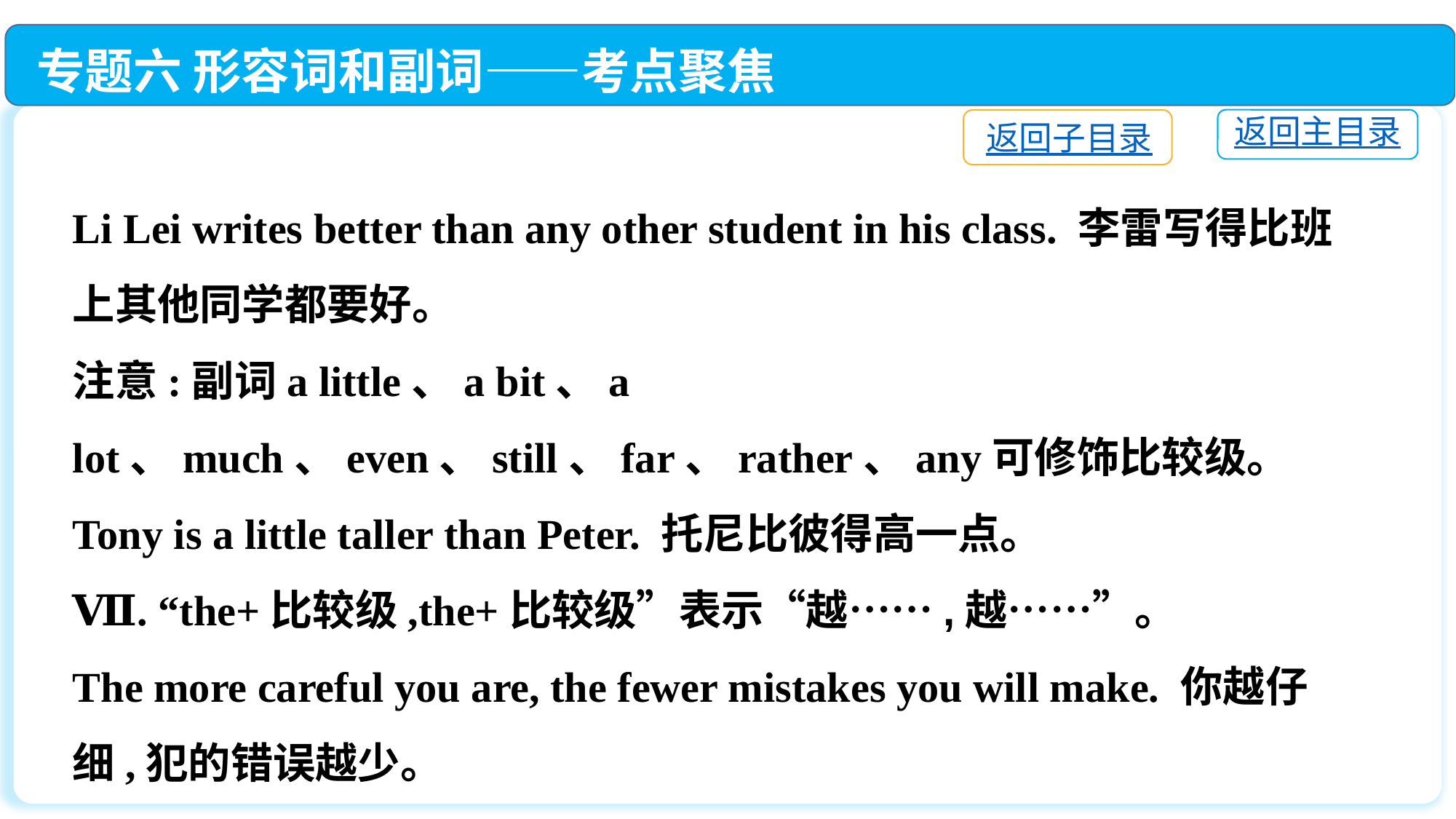

专题六 形容词和副词——考点聚焦

返回主目录

返回子目录
Li Lei writes better than any other student in his class. 李雷写得比班上其他同学都要好。
注意:副词a little、a bit、a lot、much、even、still、far、rather、any可修饰比较级。
Tony is a little taller than Peter. 托尼比彼得高一点。
Ⅶ. “the+比较级,the+比较级”表示“越……,越……”。
The more careful you are, the fewer mistakes you will make. 你越仔细,犯的错误越少。